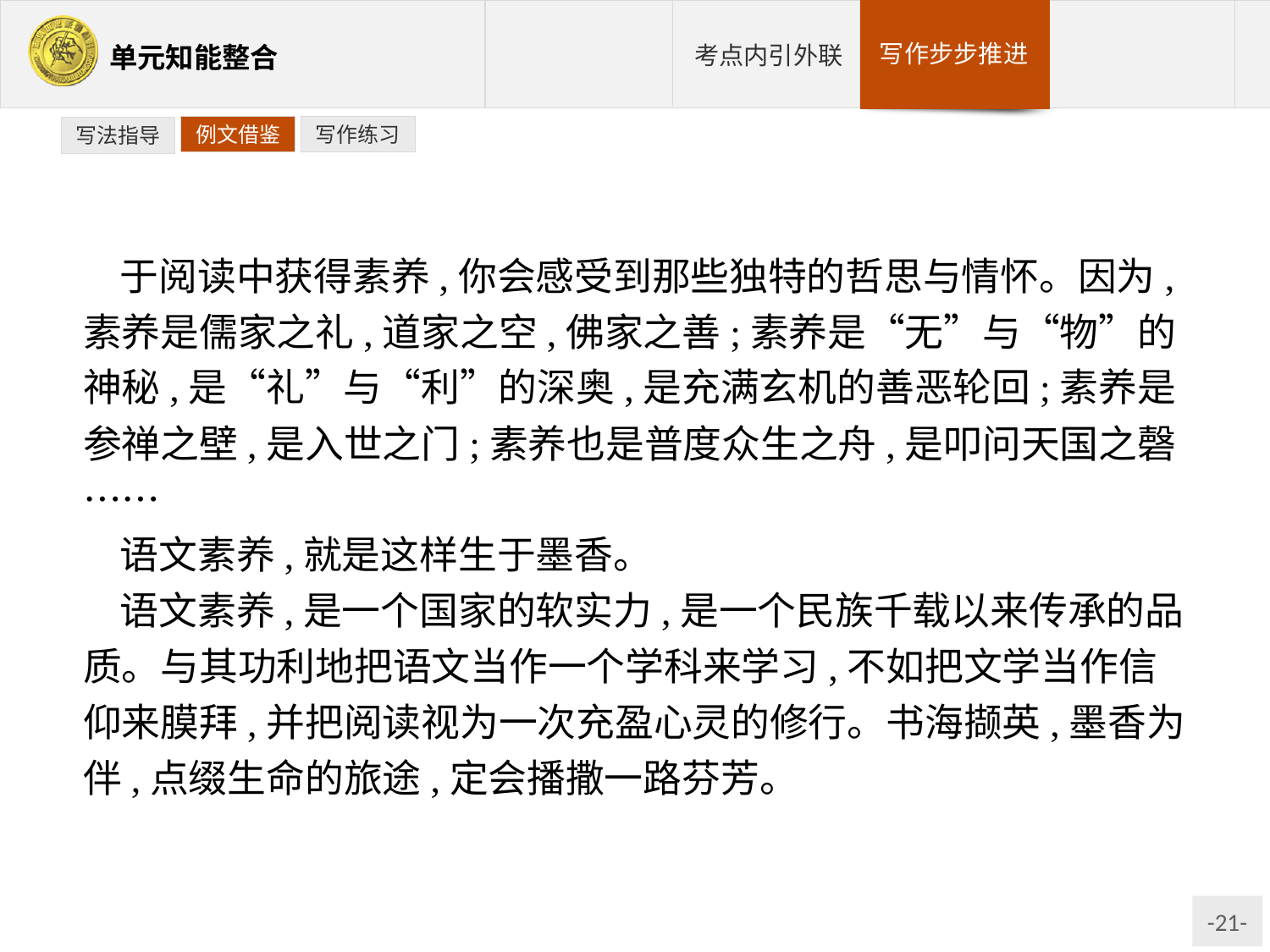

例文借鉴
写作练习
写法指导
于阅读中获得素养,你会感受到那些独特的哲思与情怀。因为,素养是儒家之礼,道家之空,佛家之善;素养是“无”与“物”的神秘,是“礼”与“利”的深奥,是充满玄机的善恶轮回;素养是参禅之壁,是入世之门;素养也是普度众生之舟,是叩问天国之磬……
语文素养,就是这样生于墨香。
语文素养,是一个国家的软实力,是一个民族千载以来传承的品质。与其功利地把语文当作一个学科来学习,不如把文学当作信仰来膜拜,并把阅读视为一次充盈心灵的修行。书海撷英,墨香为伴,点缀生命的旅途,定会播撒一路芬芳。